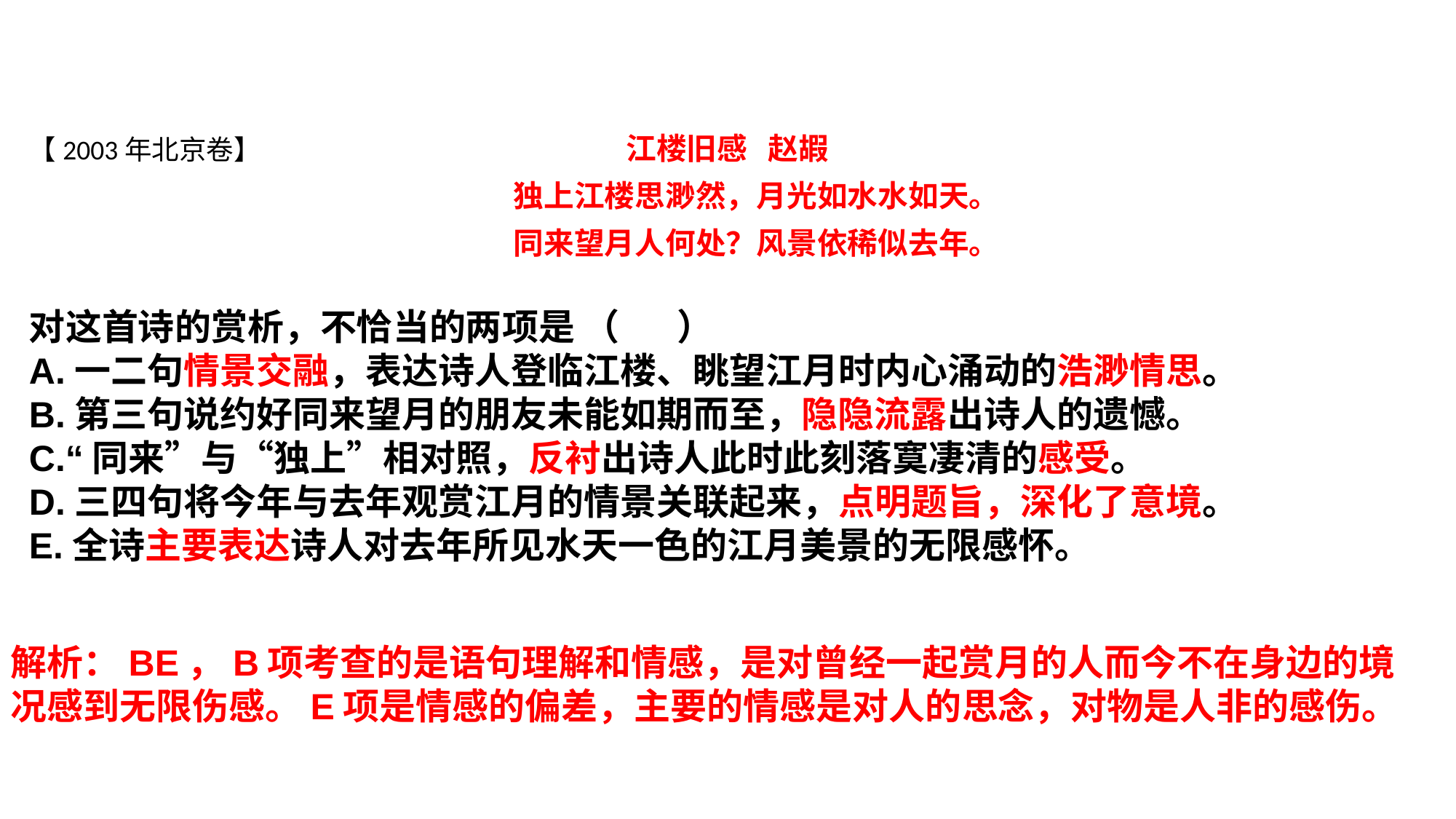

【2003年北京卷】                                                           江楼旧感   赵嘏
  独上江楼思渺然，月光如水水如天。
  同来望月人何处？风景依稀似去年。

对这首诗的赏析，不恰当的两项是 （       ）
A.一二句情景交融，表达诗人登临江楼、眺望江月时内心涌动的浩渺情思。
B.第三句说约好同来望月的朋友未能如期而至，隐隐流露出诗人的遗憾。
C.“同来”与“独上”相对照，反衬出诗人此时此刻落寞凄清的感受。
D.三四句将今年与去年观赏江月的情景关联起来，点明题旨，深化了意境。
E.全诗主要表达诗人对去年所见水天一色的江月美景的无限感怀。
解析：BE，B项考查的是语句理解和情感，是对曾经一起赏月的人而今不在身边的境况感到无限伤感。E项是情感的偏差，主要的情感是对人的思念，对物是人非的感伤。